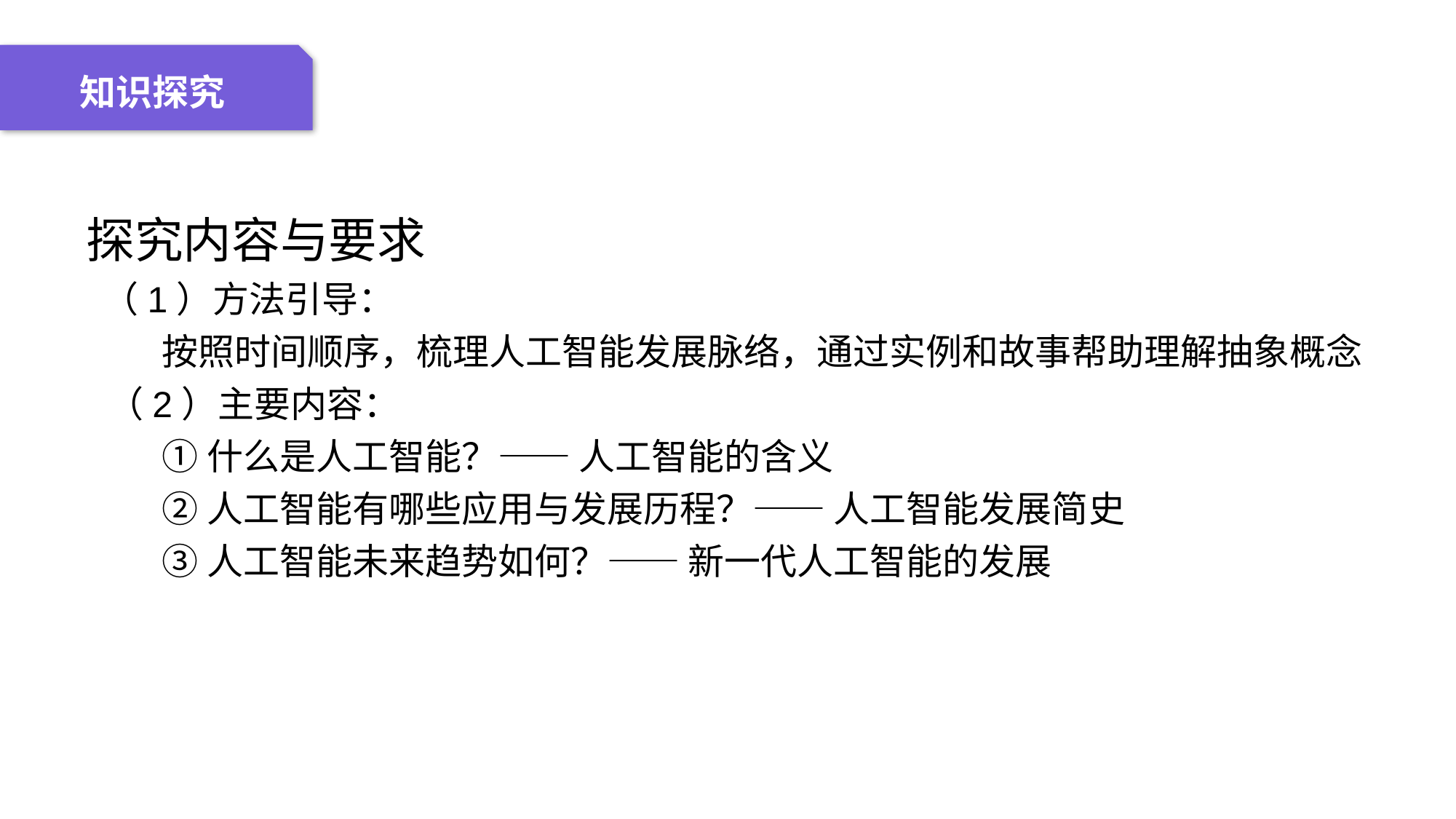

04 名词解释
01 准备过程
02 整体结构
03 重点说明
知识探究
  探究内容与要求
     （1）方法引导：
 	按照时间顺序，梳理人工智能发展脉络，通过实例和故事帮助理解抽象概念
（2）主要内容：
①什么是人工智能？—— 人工智能的含义
②人工智能有哪些应用与发展历程？—— 人工智能发展简史
③人工智能未来趋势如何？—— 新一代人工智能的发展